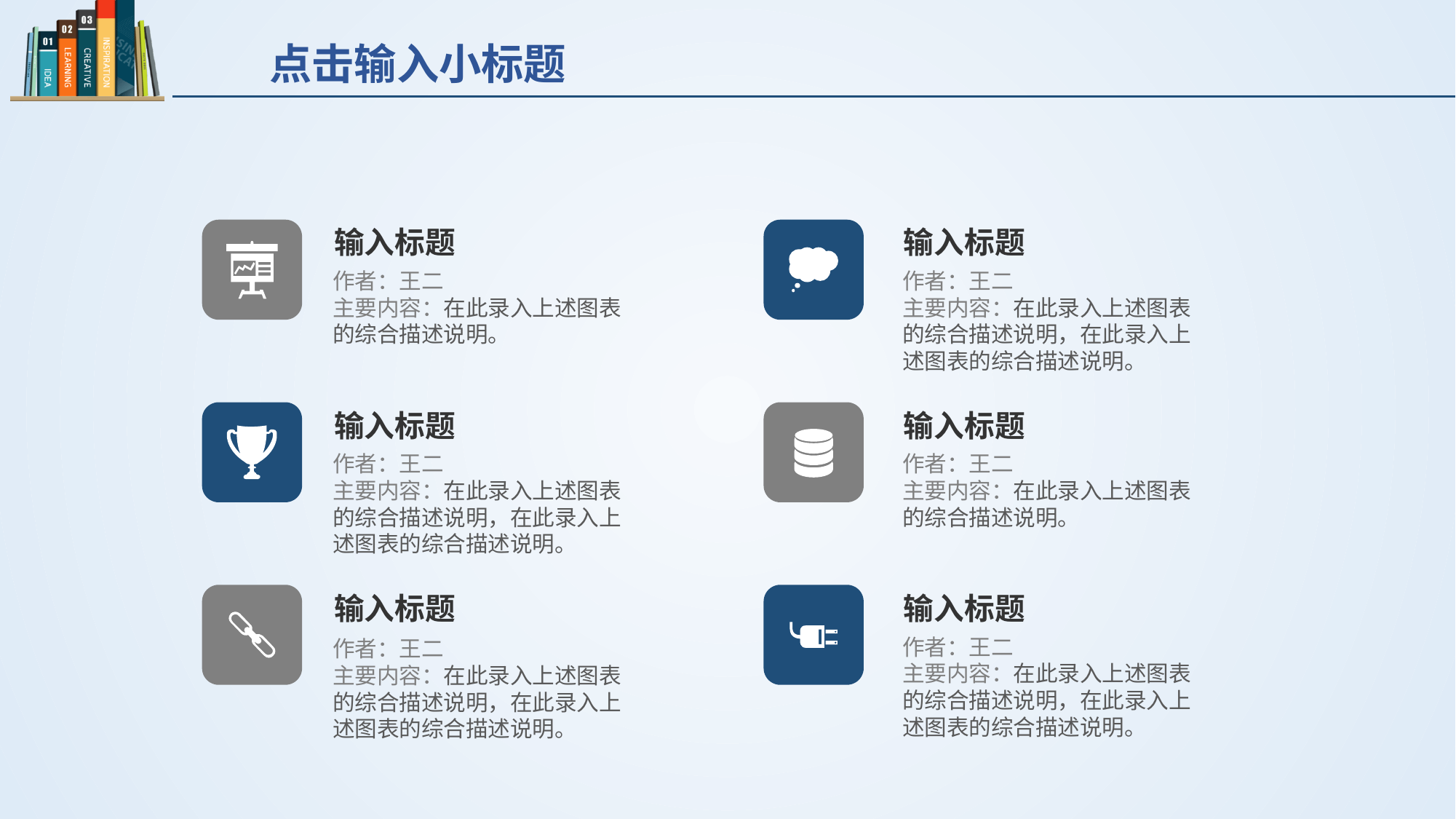

点击输入小标题
输入标题
输入标题

作者：王二
主要内容：在此录入上述图表的综合描述说明。
作者：王二
主要内容：在此录入上述图表的综合描述说明，在此录入上述图表的综合描述说明。
输入标题
输入标题

作者：王二
主要内容：在此录入上述图表的综合描述说明。
作者：王二
主要内容：在此录入上述图表的综合描述说明，在此录入上述图表的综合描述说明。
输入标题
输入标题

作者：王二
主要内容：在此录入上述图表的综合描述说明，在此录入上述图表的综合描述说明。
作者：王二
主要内容：在此录入上述图表的综合描述说明，在此录入上述图表的综合描述说明。